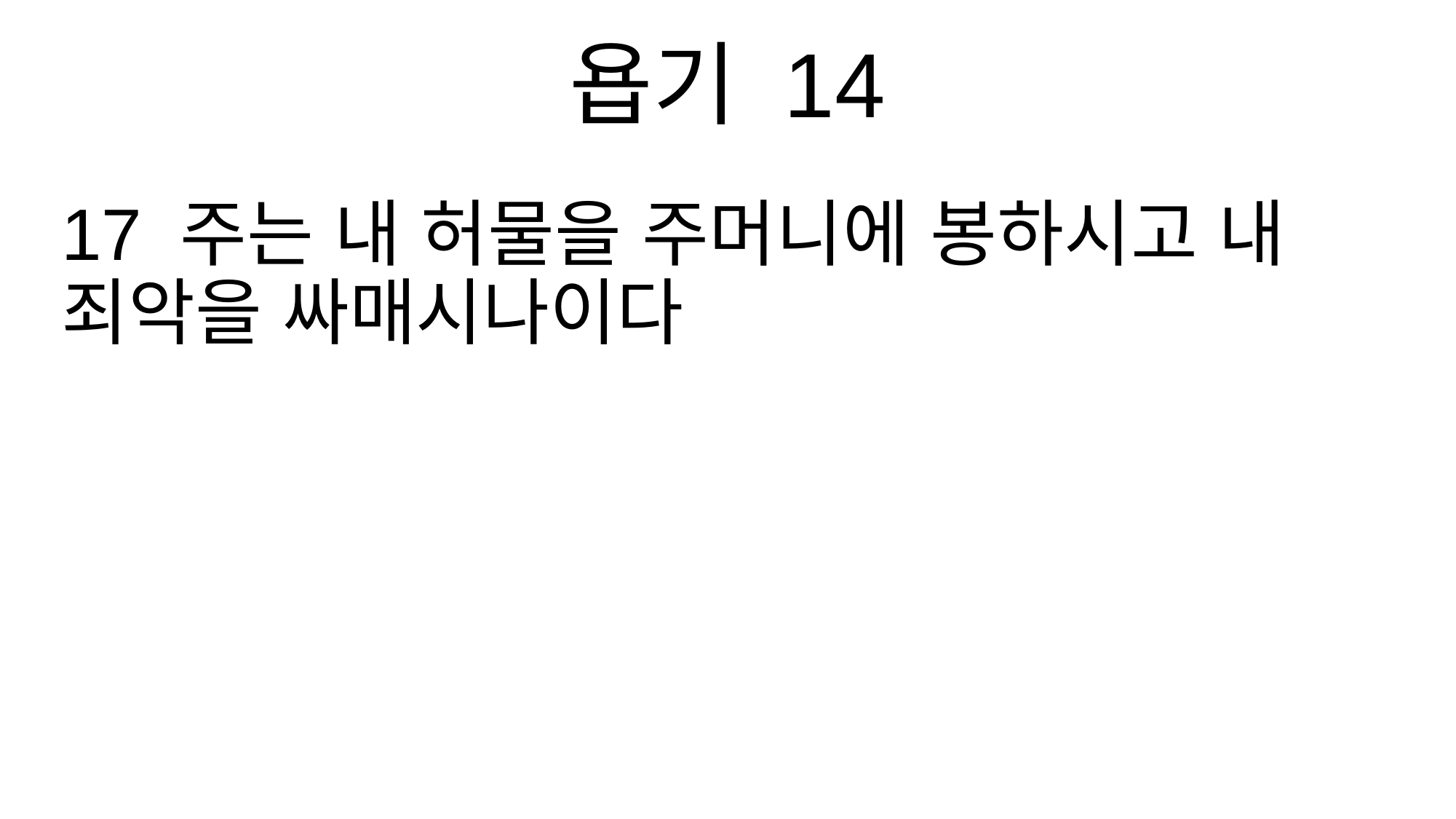

욥기 14
17 주는 내 허물을 주머니에 봉하시고 내 죄악을 싸매시나이다